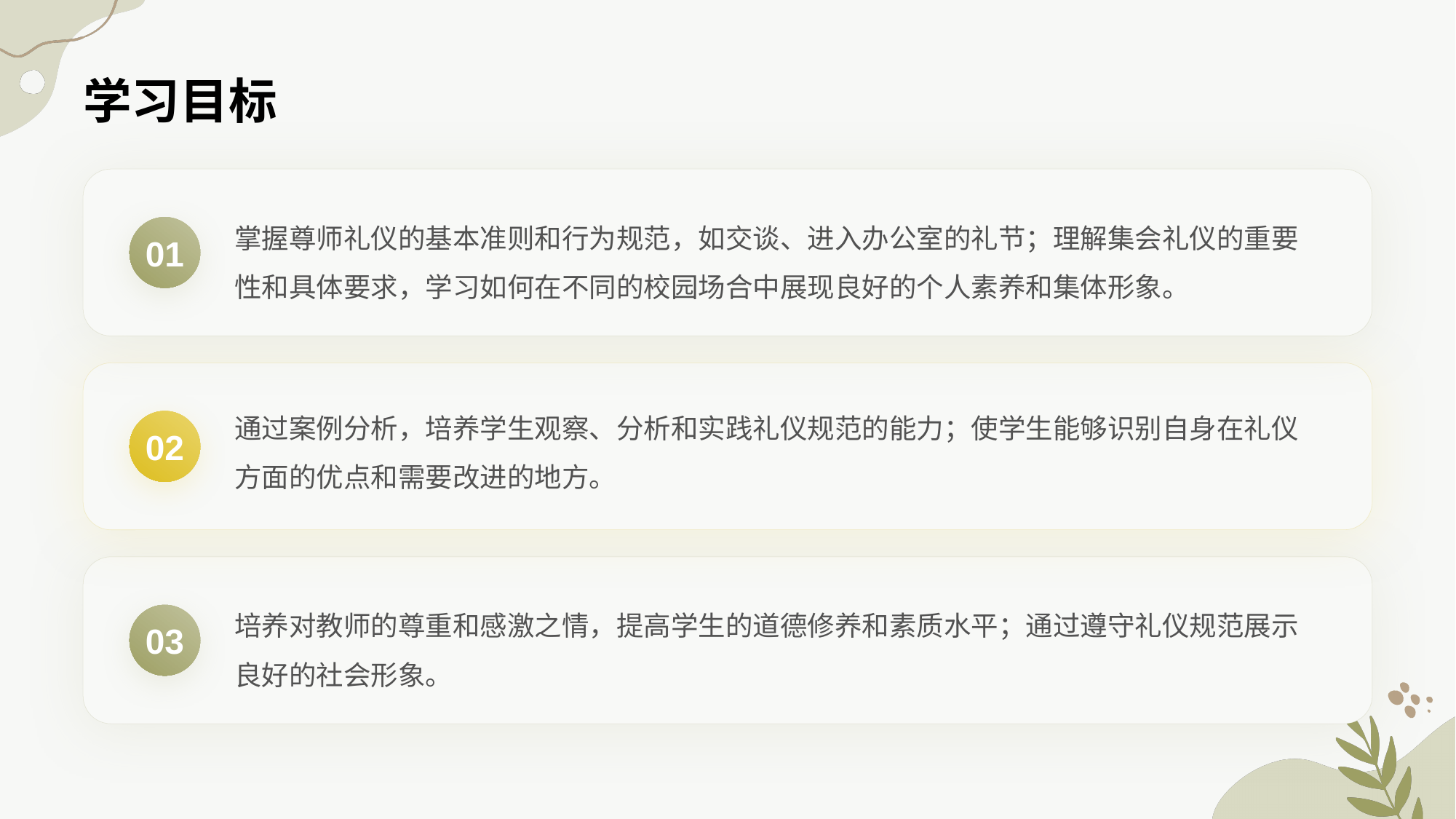

学习目标

掌握尊师礼仪的基本准则和行为规范，如交谈、进入办公室的礼节；理解集会礼仪的重要性和具体要求，学习如何在不同的校园场合中展现良好的个人素养和集体形象。
01
通过案例分析，培养学生观察、分析和实践礼仪规范的能力；使学生能够识别自身在礼仪方面的优点和需要改进的地方。

02
培养对教师的尊重和感激之情，提高学生的道德修养和素质水平；通过遵守礼仪规范展示良好的社会形象。

03